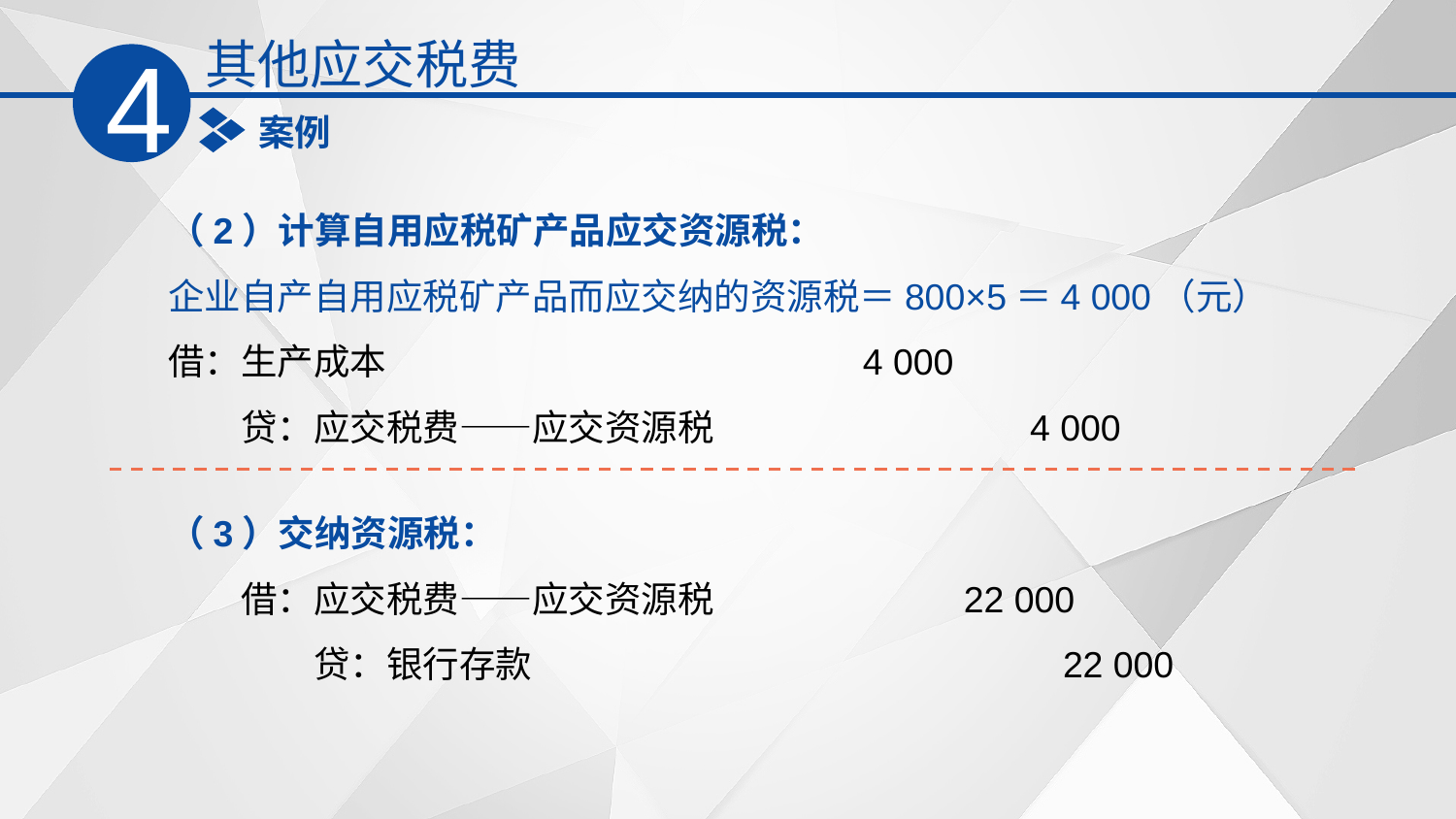

其他应交税费
4

案例

（2）计算自用应税矿产品应交资源税：
企业自产自用应税矿产品而应交纳的资源税＝800×5＝4 000（元）
借：生产成本　　　　　　　　　                 4 000
　　贷：应交税费——应交资源税　　　                        4 000
（3）交纳资源税：
　　借：应交税费——应交资源税　　　                22 000
　　　　贷：银行存款　　　　　　　　                            22 000